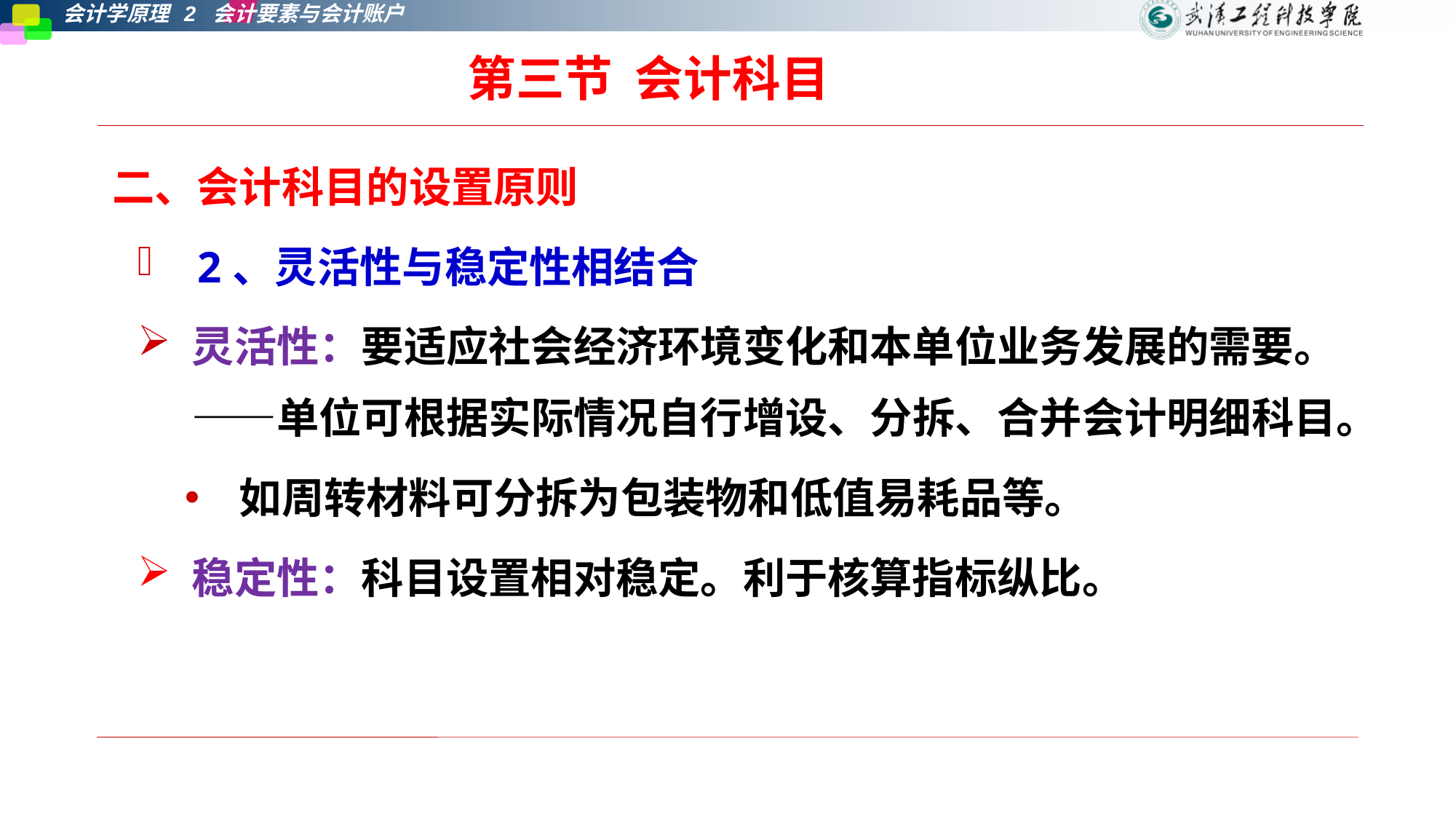

第三节  会计科目
  二、会计科目的设置原则
 2、灵活性与稳定性相结合
灵活性：要适应社会经济环境变化和本单位业务发展的需要。——单位可根据实际情况自行增设、分拆、合并会计明细科目。
如周转材料可分拆为包装物和低值易耗品等。
稳定性：科目设置相对稳定。利于核算指标纵比。